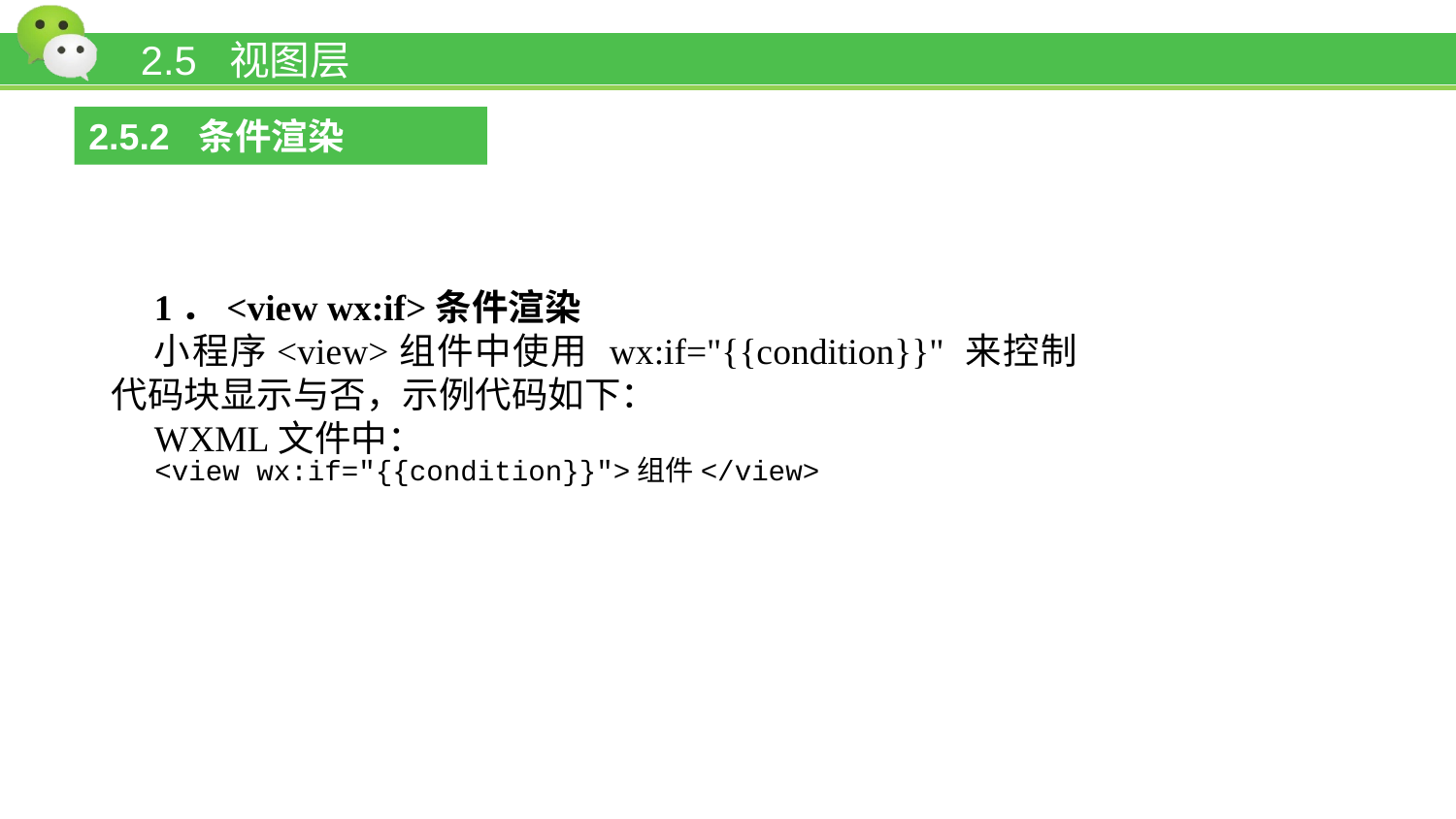

# 2.5  视图层
2.5.2  条件渲染
1．<view wx:if>条件渲染
小程序<view>组件中使用 wx:if="{{condition}}" 来控制代码块显示与否，示例代码如下：
WXML文件中：
<view wx:if="{{condition}}">组件</view>